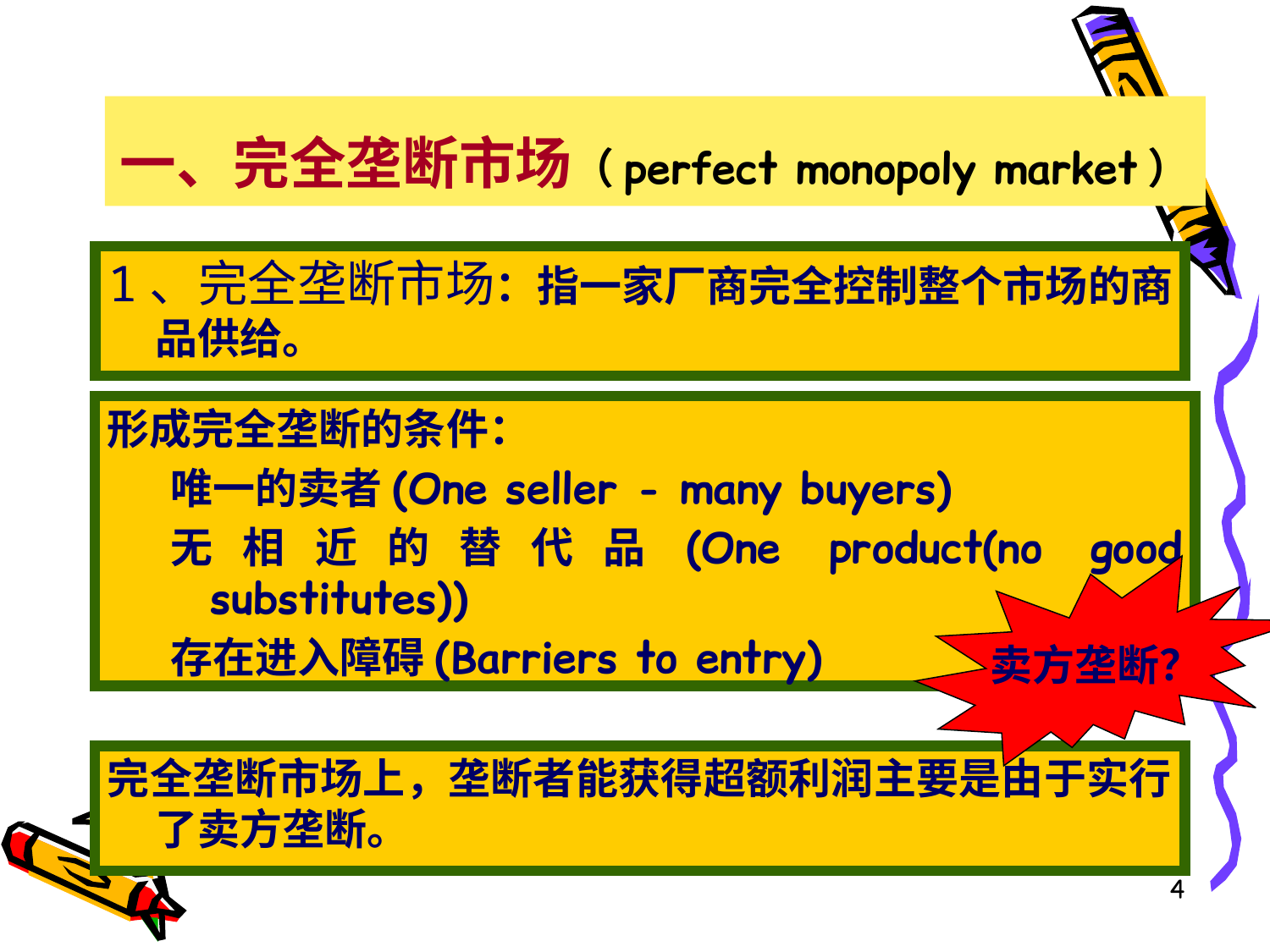

# 一、完全垄断市场（perfect monopoly market）
1、完全垄断市场：指一家厂商完全控制整个市场的商品供给。
形成完全垄断的条件：
唯一的卖者(One seller - many buyers)
无相近的替代品(One product(no good substitutes))
存在进入障碍(Barriers to entry)
卖方垄断？
完全垄断市场上，垄断者能获得超额利润主要是由于实行了卖方垄断。
4